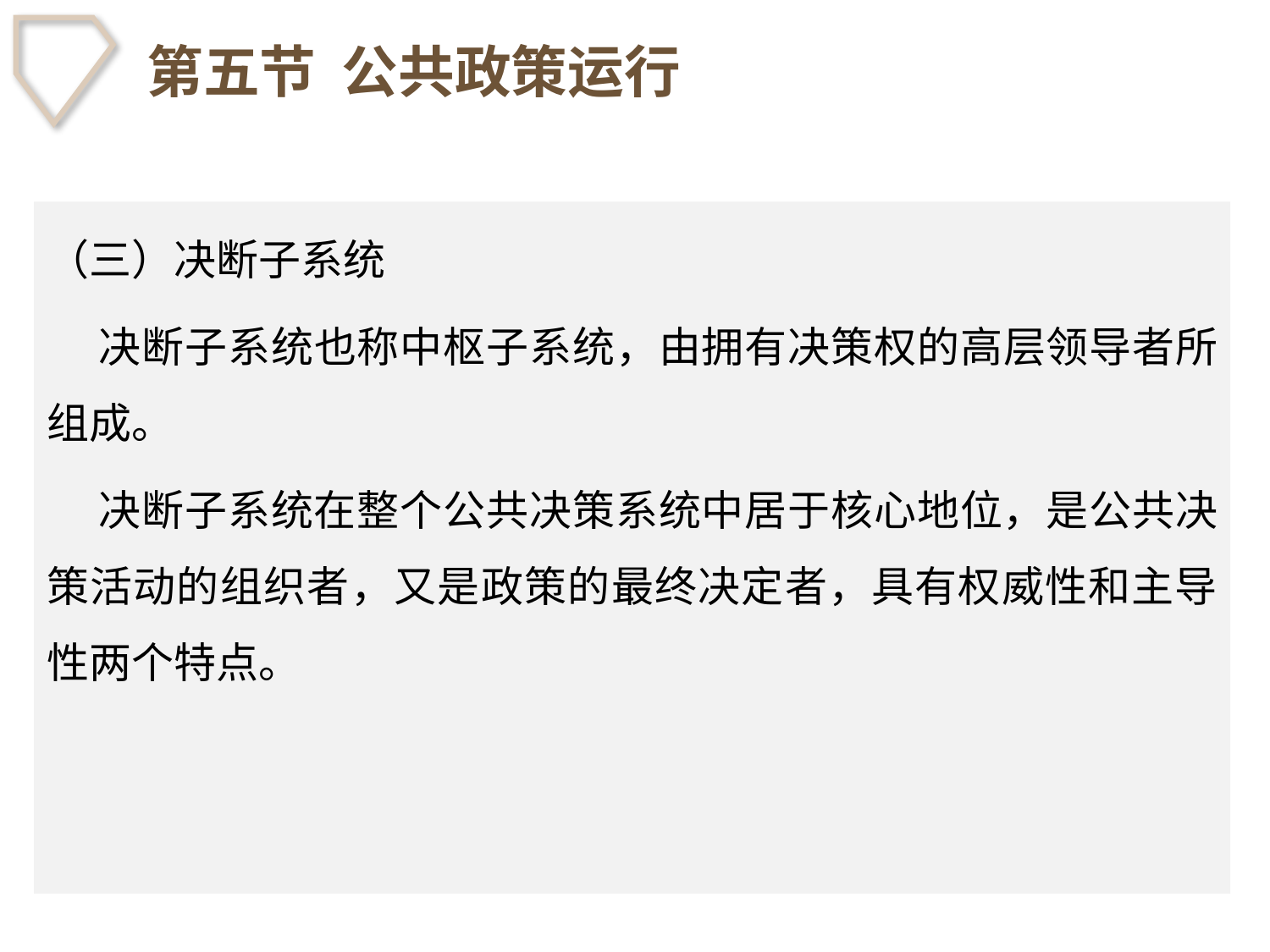

# 第五节  公共政策运行
（三）决断子系统
    决断子系统也称中枢子系统，由拥有决策权的高层领导者所组成。
    决断子系统在整个公共决策系统中居于核心地位，是公共决策活动的组织者，又是政策的最终决定者，具有权威性和主导性两个特点。